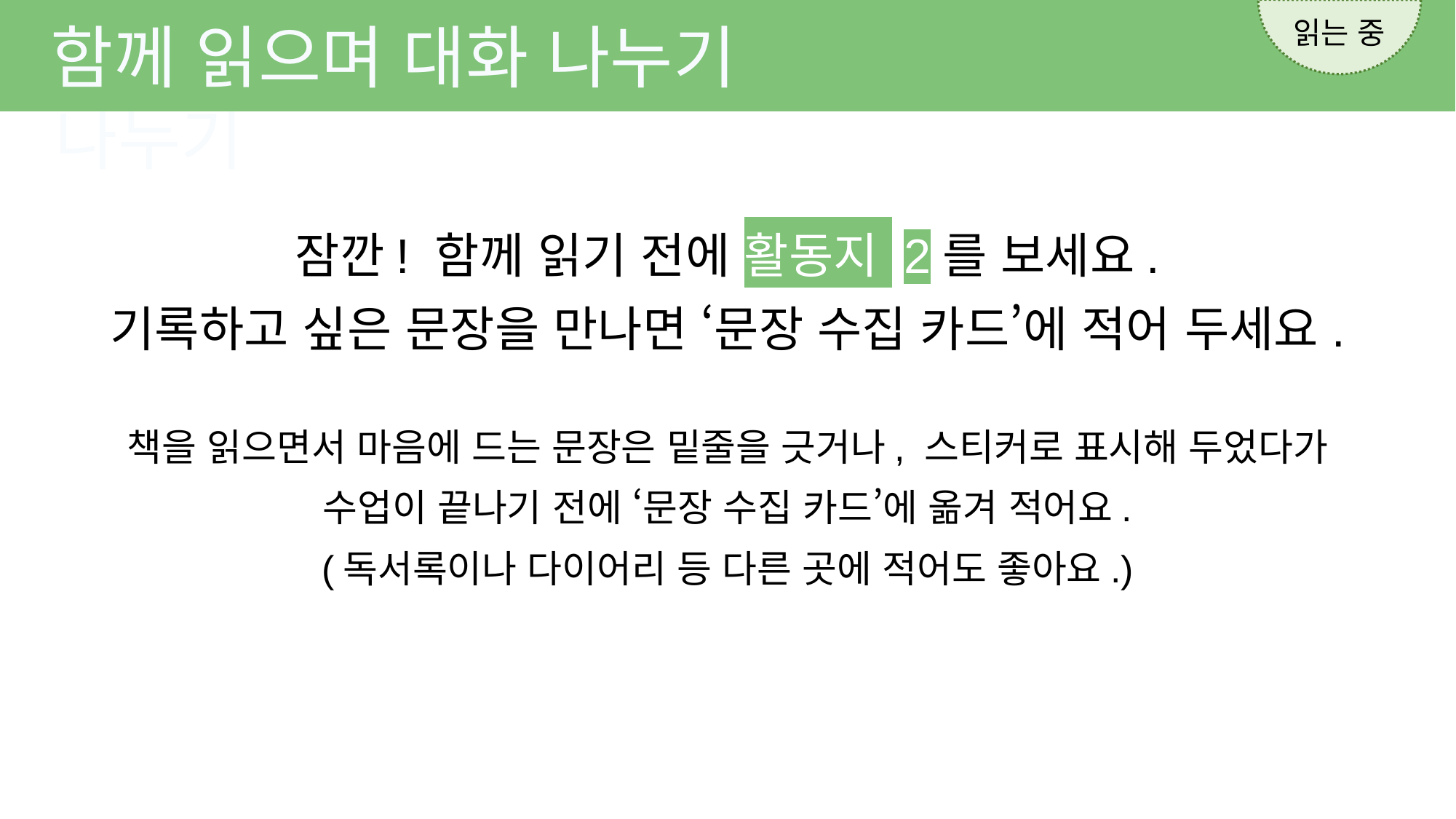

읽는 중

함께 읽으며 대화 나누기
함께 읽으며 대화 나누기
잠깐! 함께 읽기 전에 활동지 2를 보세요.
기록하고 싶은 문장을 만나면 ‘문장 수집 카드’에 적어 두세요.

책을 읽으면서 마음에 드는 문장은 밑줄을 긋거나, 스티커로 표시해 두었다가
수업이 끝나기 전에 ‘문장 수집 카드’에 옮겨 적어요.
(독서록이나 다이어리 등 다른 곳에 적어도 좋아요.)